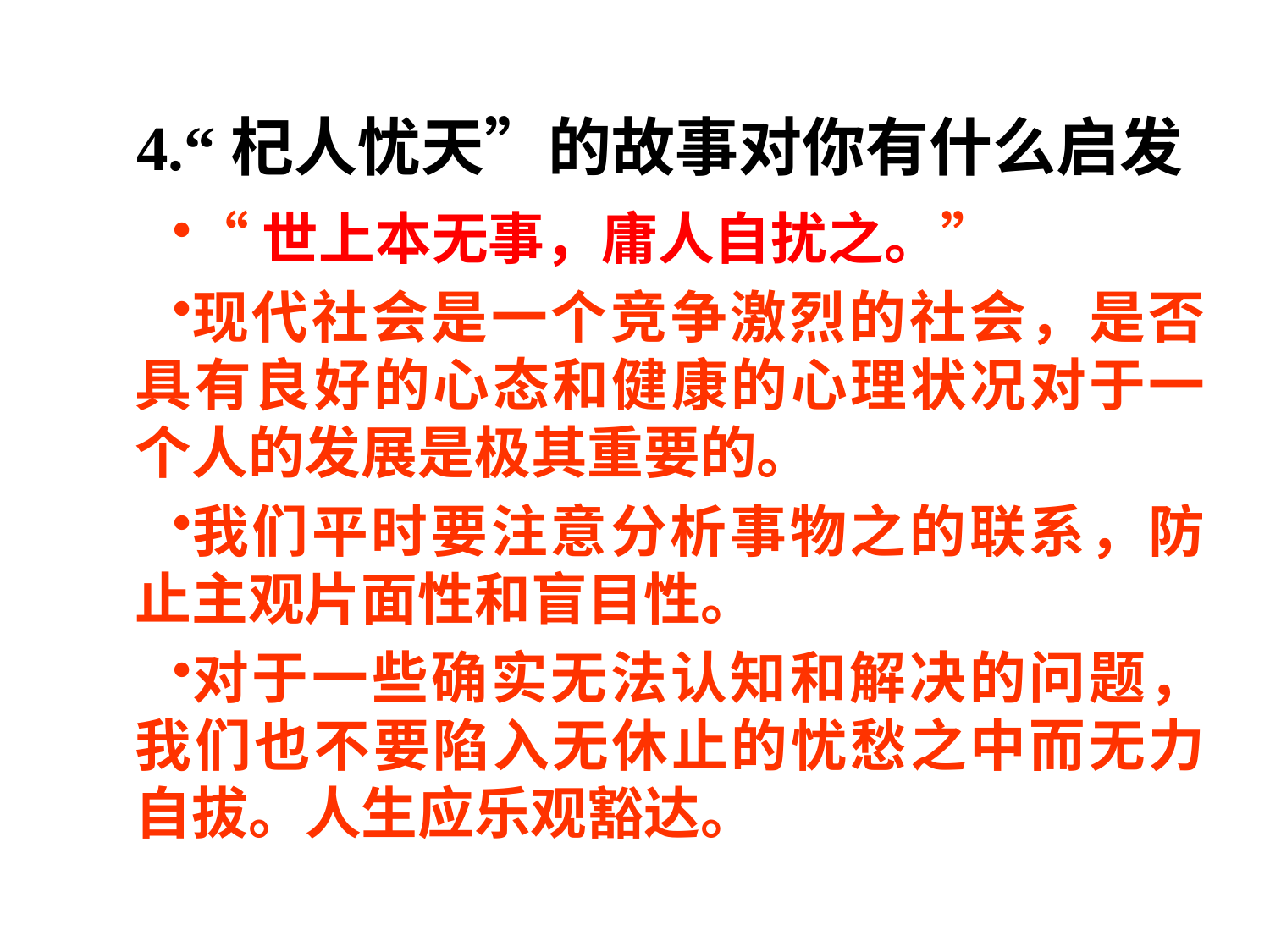

4.“杞人忧天”的故事对你有什么启发
“世上本无事，庸人自扰之。”
现代社会是一个竞争激烈的社会，是否具有良好的心态和健康的心理状况对于一个人的发展是极其重要的。
我们平时要注意分析事物之的联系，防止主观片面性和盲目性。
对于一些确实无法认知和解决的问题，我们也不要陷入无休止的忧愁之中而无力自拔。人生应乐观豁达。